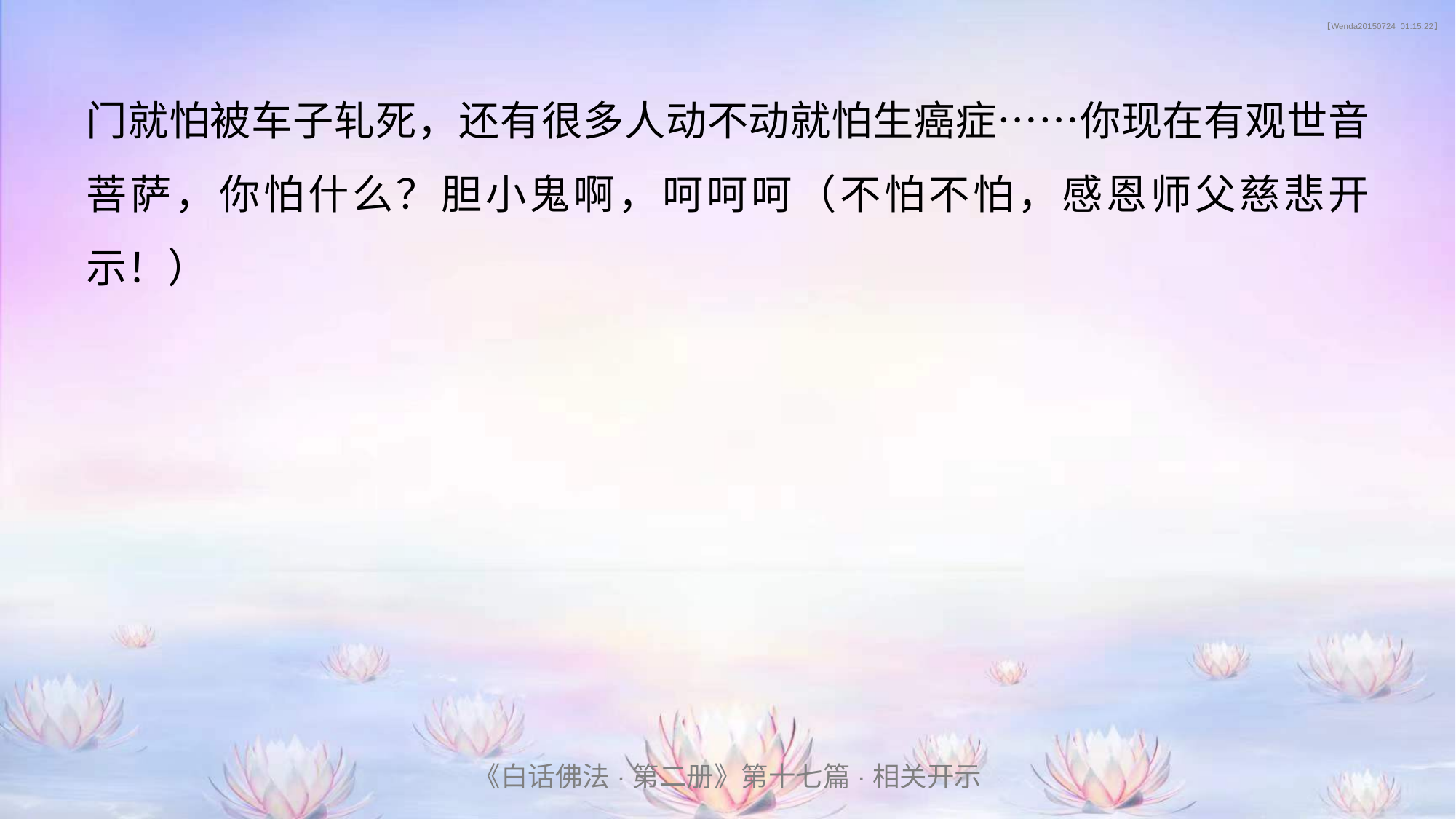

# 【Wenda20150724  01:15:22】
门就怕被车子轧死，还有很多人动不动就怕生癌症……你现在有观世音菩萨，你怕什么？胆小鬼啊，呵呵呵（不怕不怕，感恩师父慈悲开示！）
《白话佛法·第二册》第十七篇·相关开示